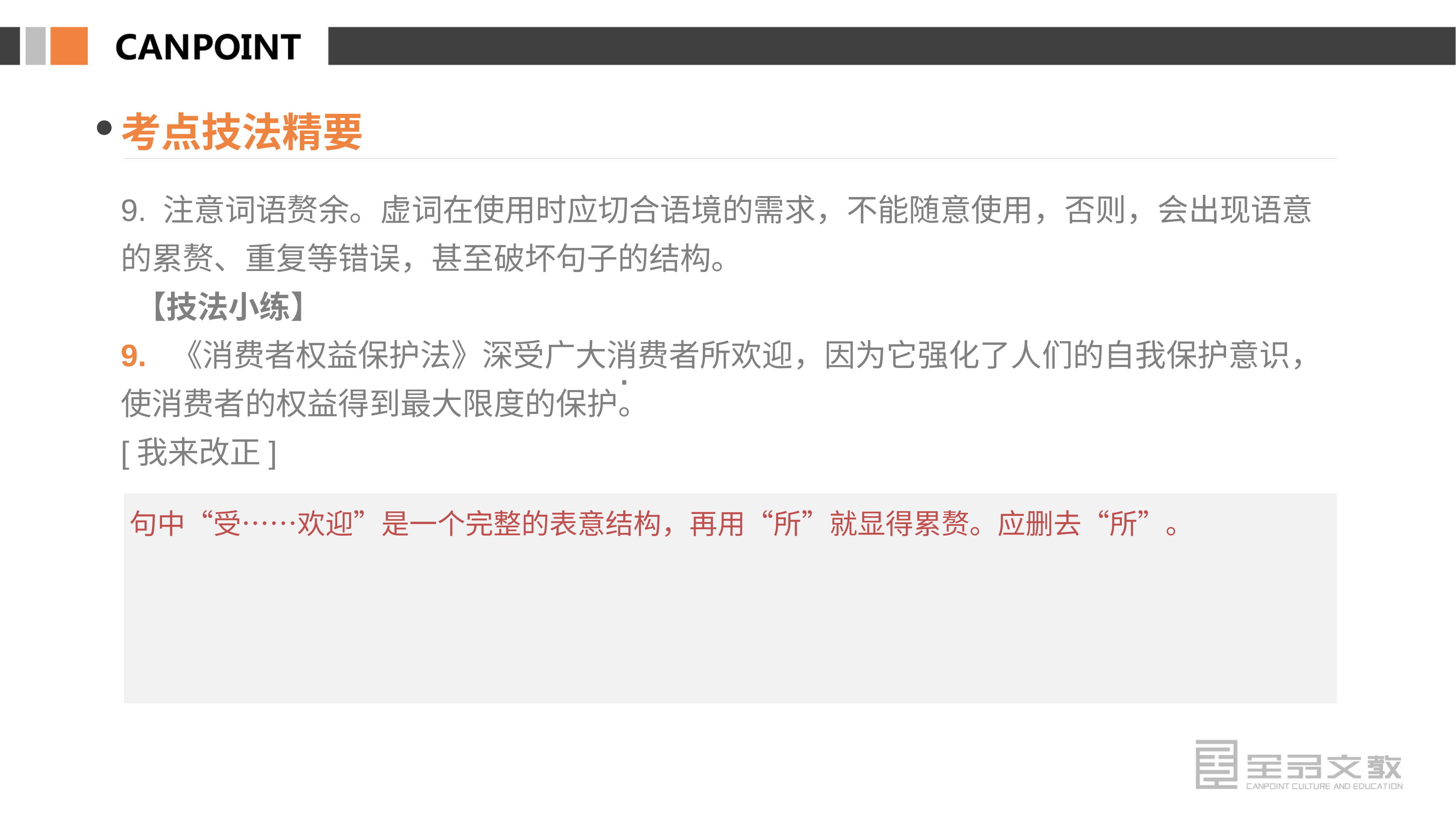

考点技法精要

9. 注意词语赘余。虚词在使用时应切合语境的需求，不能随意使用，否则，会出现语意的累赘、重复等错误，甚至破坏句子的结构。
 【技法小练】
9.  《消费者权益保护法》深受广大消费者所欢迎，因为它强化了人们的自我保护意识，使消费者的权益得到最大限度的保护。
[我来改正]
  ·

句中“受……欢迎”是一个完整的表意结构，再用“所”就显得累赘。应删去“所”。